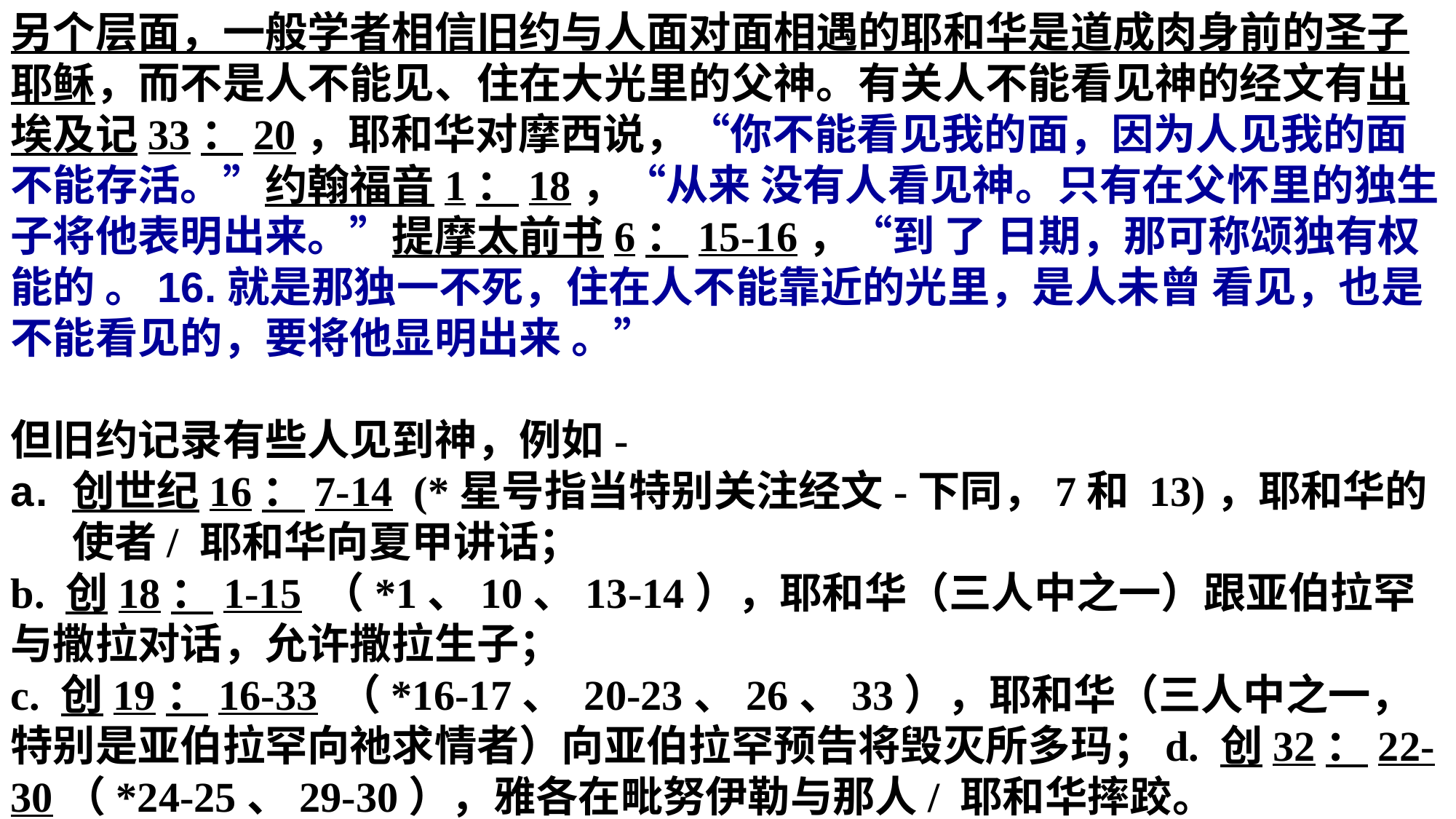

另个层面，一般学者相信旧约与人面对面相遇的耶和华是道成肉身前的圣子耶稣，而不是人不能见、住在大光里的父神。有关人不能看见神的经文有出埃及记33：20，耶和华对摩西说，“你不能看见我的面，因为人见我的面不能存活。”约翰福音1：18，“从来 没有人看见神。只有在父怀里的独生子将他表明出来。”提摩太前书6：15-16，“到 了 日期，那可称颂独有权能的 。16.就是那独一不死，住在人不能靠近的光里，是人未曾 看见，也是不能看见的，要将他显明出来 。”

但旧约记录有些人见到神，例如-
创世纪16：7-14  (*星号指当特别关注经文-下同，7和 13)，耶和华的使者/ 耶和华向夏甲讲话；
b. 创18：1-15 （*1、10、13-14），耶和华（三人中之一）跟亚伯拉罕与撒拉对话，允许撒拉生子；
c. 创19：16-33 （*16-17、 20-23、26、33），耶和华（三人中之一，特别是亚伯拉罕向祂求情者）向亚伯拉罕预告将毁灭所多玛；d. 创32：22-30（*24-25、29-30），雅各在毗努伊勒与那人/ 耶和华摔跤。